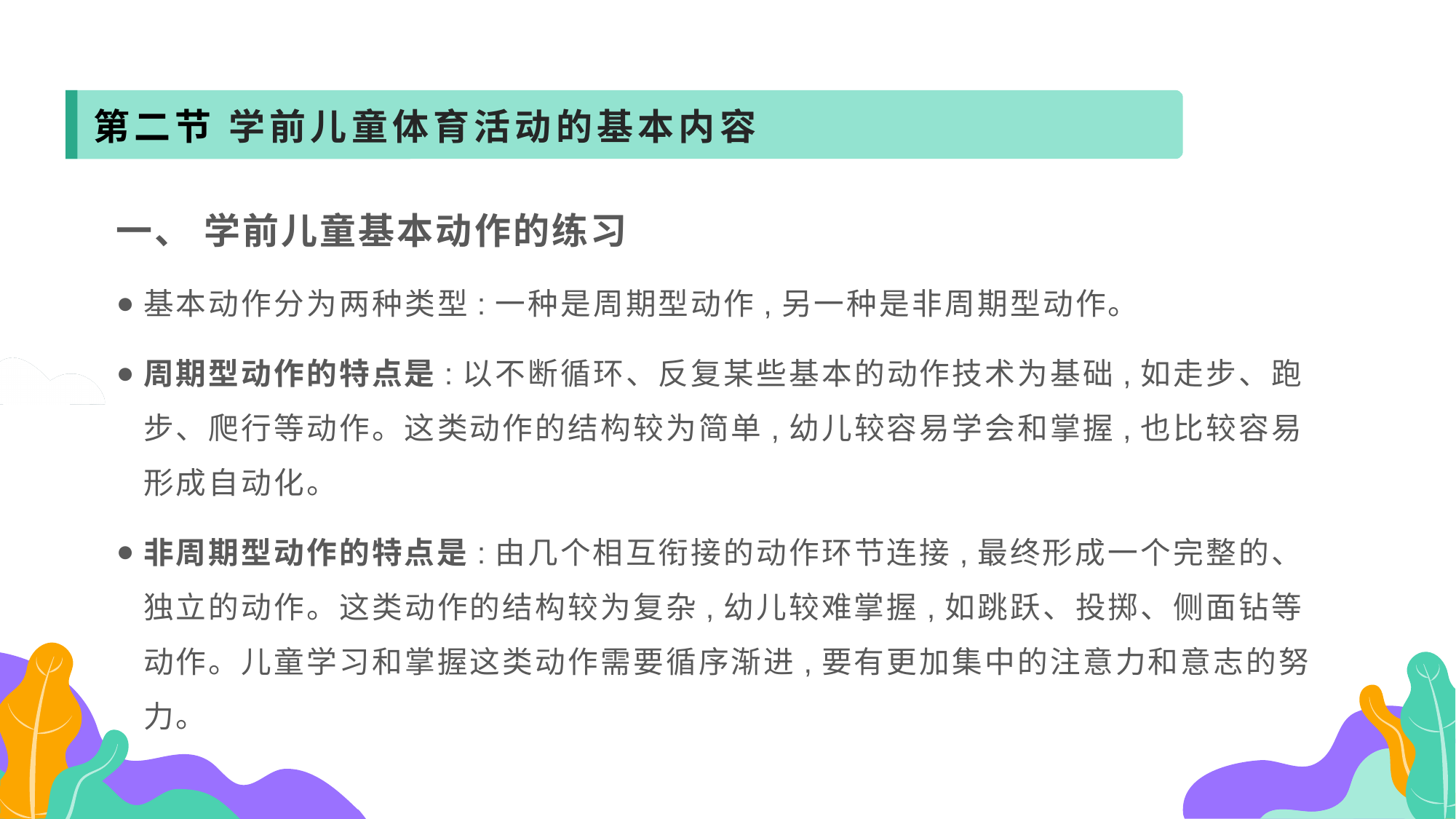

第二节 学前儿童体育活动的基本内容
一、 学前儿童基本动作的练习
基本动作分为两种类型:一种是周期型动作,另一种是非周期型动作。
周期型动作的特点是:以不断循环、反复某些基本的动作技术为基础,如走步、跑步、爬行等动作。这类动作的结构较为简单,幼儿较容易学会和掌握,也比较容易形成自动化。
非周期型动作的特点是:由几个相互衔接的动作环节连接,最终形成一个完整的、独立的动作。这类动作的结构较为复杂,幼儿较难掌握,如跳跃、投掷、侧面钻等动作。儿童学习和掌握这类动作需要循序渐进,要有更加集中的注意力和意志的努力。